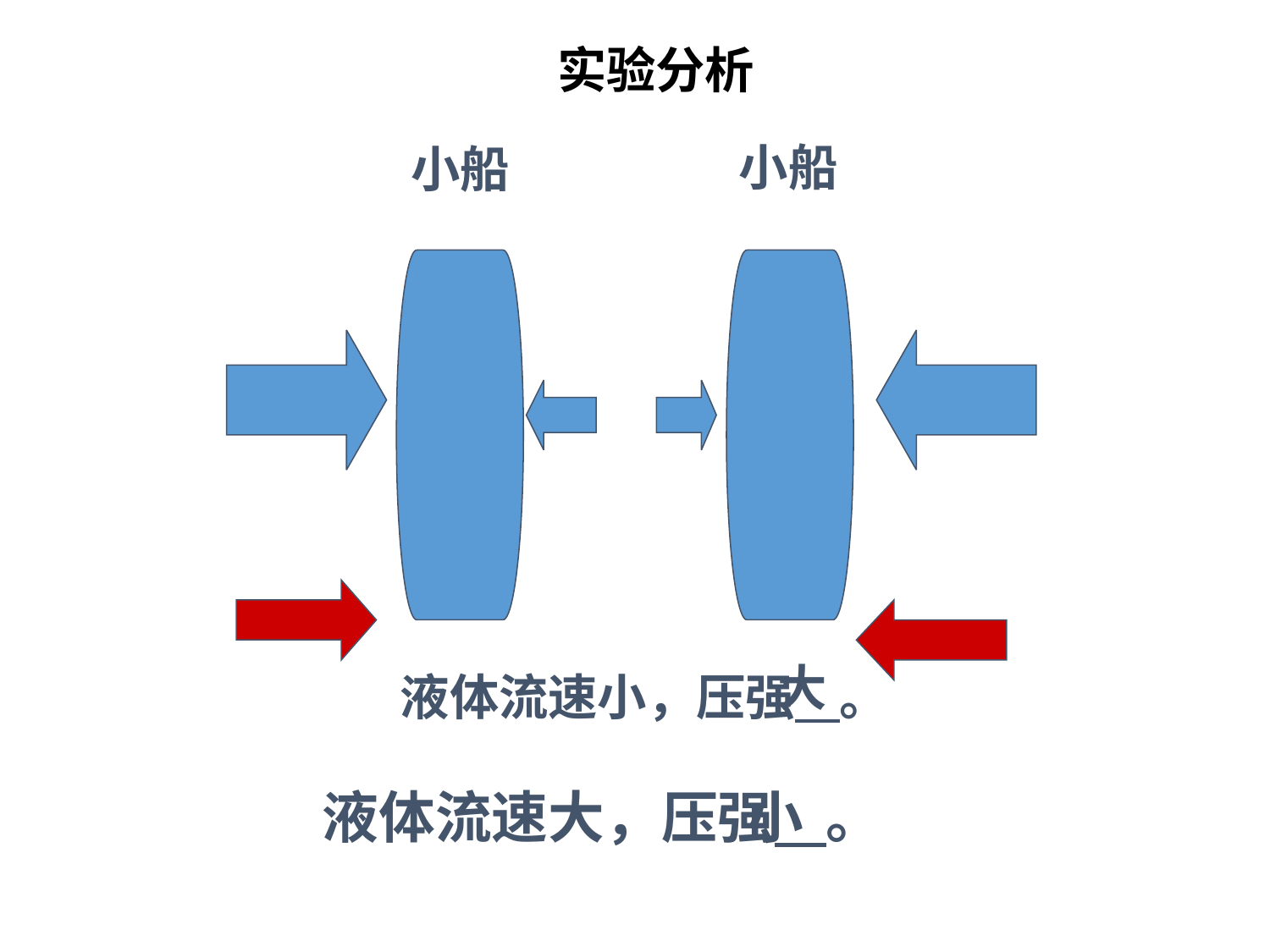

# 实验分析

小船
 小船

大
液体流速小，压强    。
液体流速大，压强    。
小